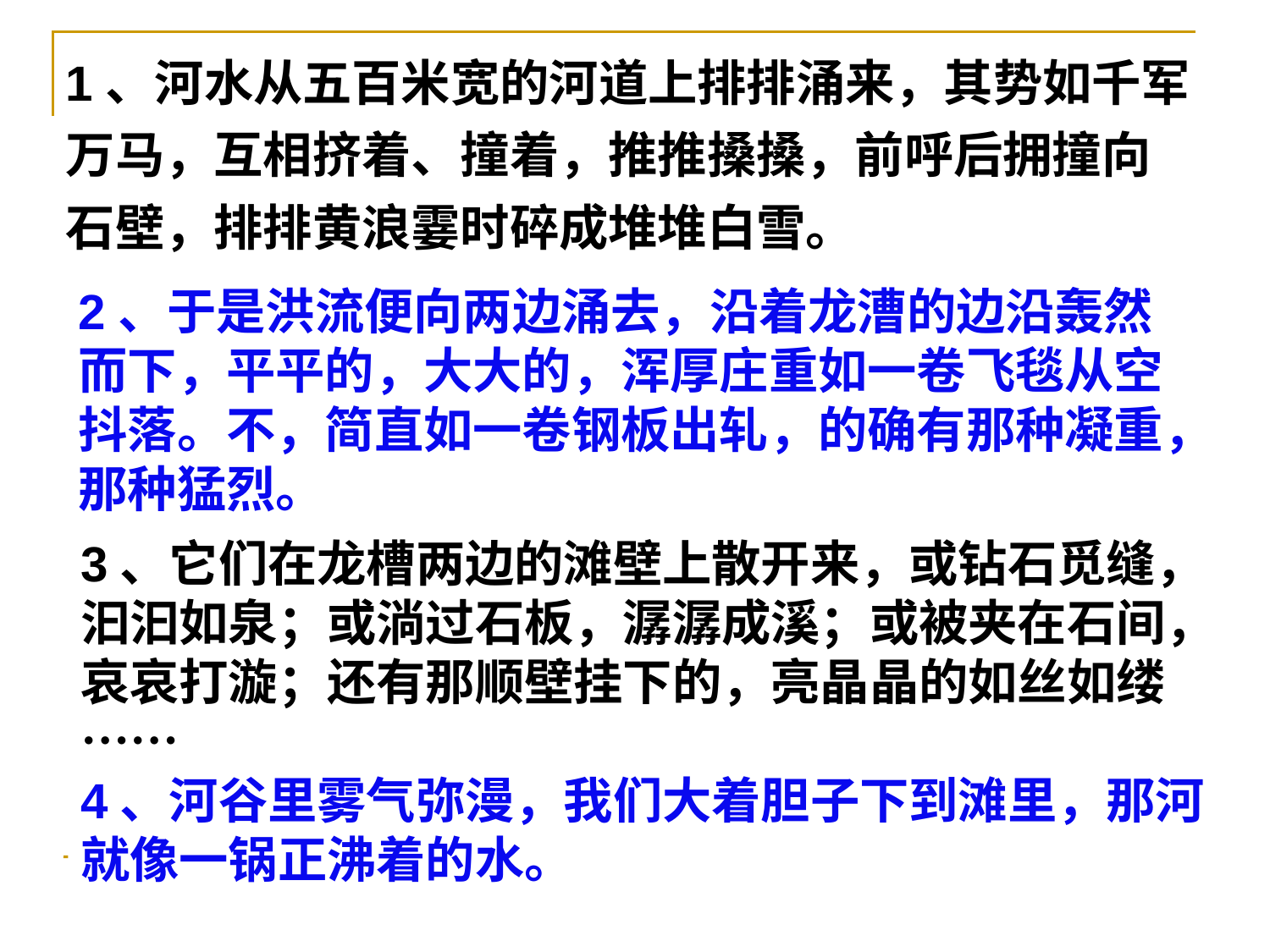

1、河水从五百米宽的河道上排排涌来，其势如千军万马，互相挤着、撞着，推推搡搡，前呼后拥撞向石壁，排排黄浪霎时碎成堆堆白雪。
2、于是洪流便向两边涌去，沿着龙漕的边沿轰然而下，平平的，大大的，浑厚庄重如一卷飞毯从空抖落。不，简直如一卷钢板出轧，的确有那种凝重，那种猛烈。
3、它们在龙槽两边的滩壁上散开来，或钻石觅缝，汩汩如泉；或淌过石板，潺潺成溪；或被夹在石间，哀哀打漩；还有那顺壁挂下的，亮晶晶的如丝如缕……
4、河谷里雾气弥漫，我们大着胆子下到滩里，那河就像一锅正沸着的水。